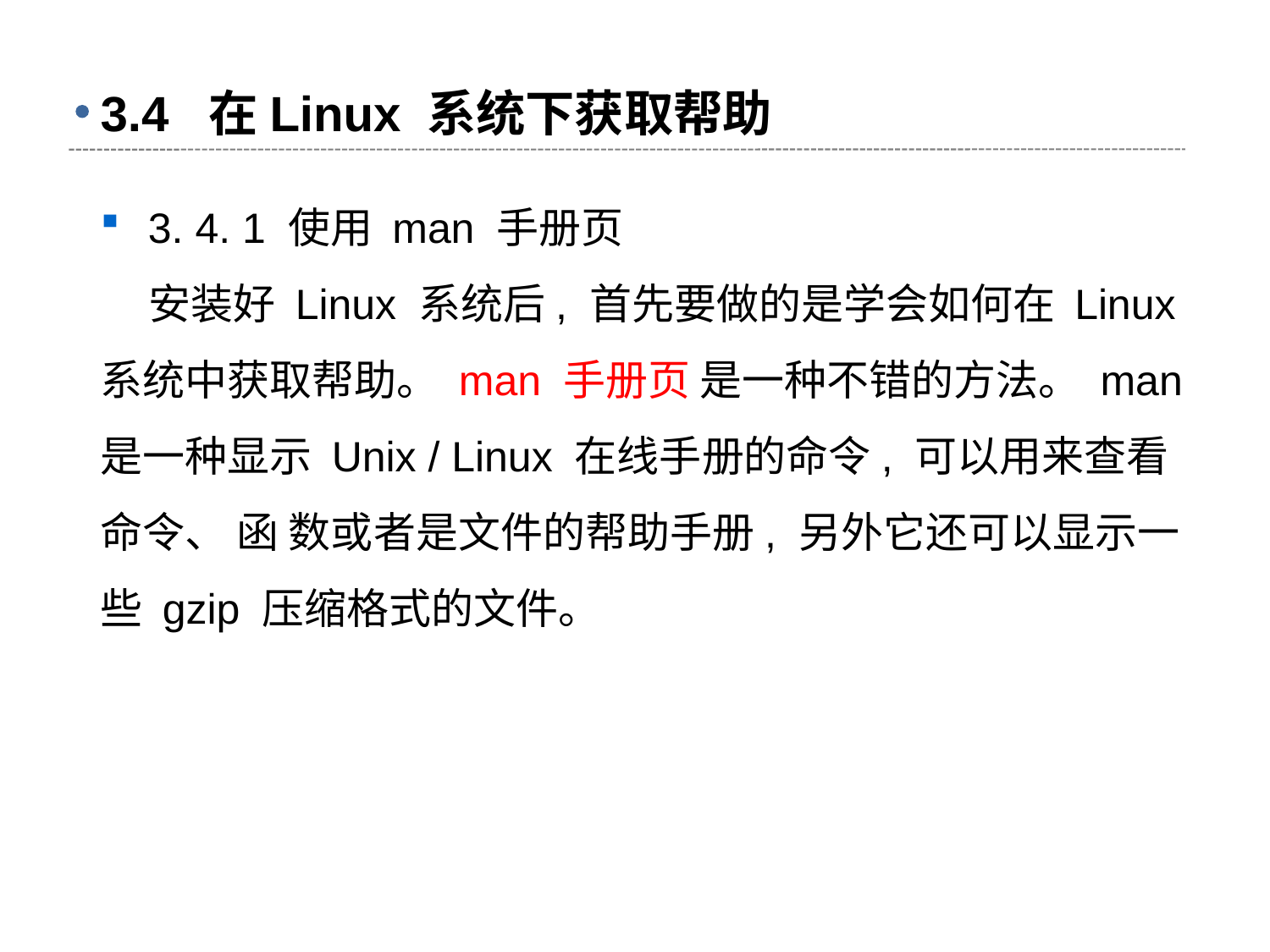

# 3.4  在Linux 系统下获取帮助
3. 4. 1 使用 man 手册页
    安装好 Linux 系统后, 首先要做的是学会如何在 Linux 系统中获取帮助。 man 手册页 是一种不错的方法。 man 是一种显示 Unix / Linux 在线手册的命令, 可以用来查看命令、 函 数或者是文件的帮助手册, 另外它还可以显示一些 gzip 压缩格式的文件。